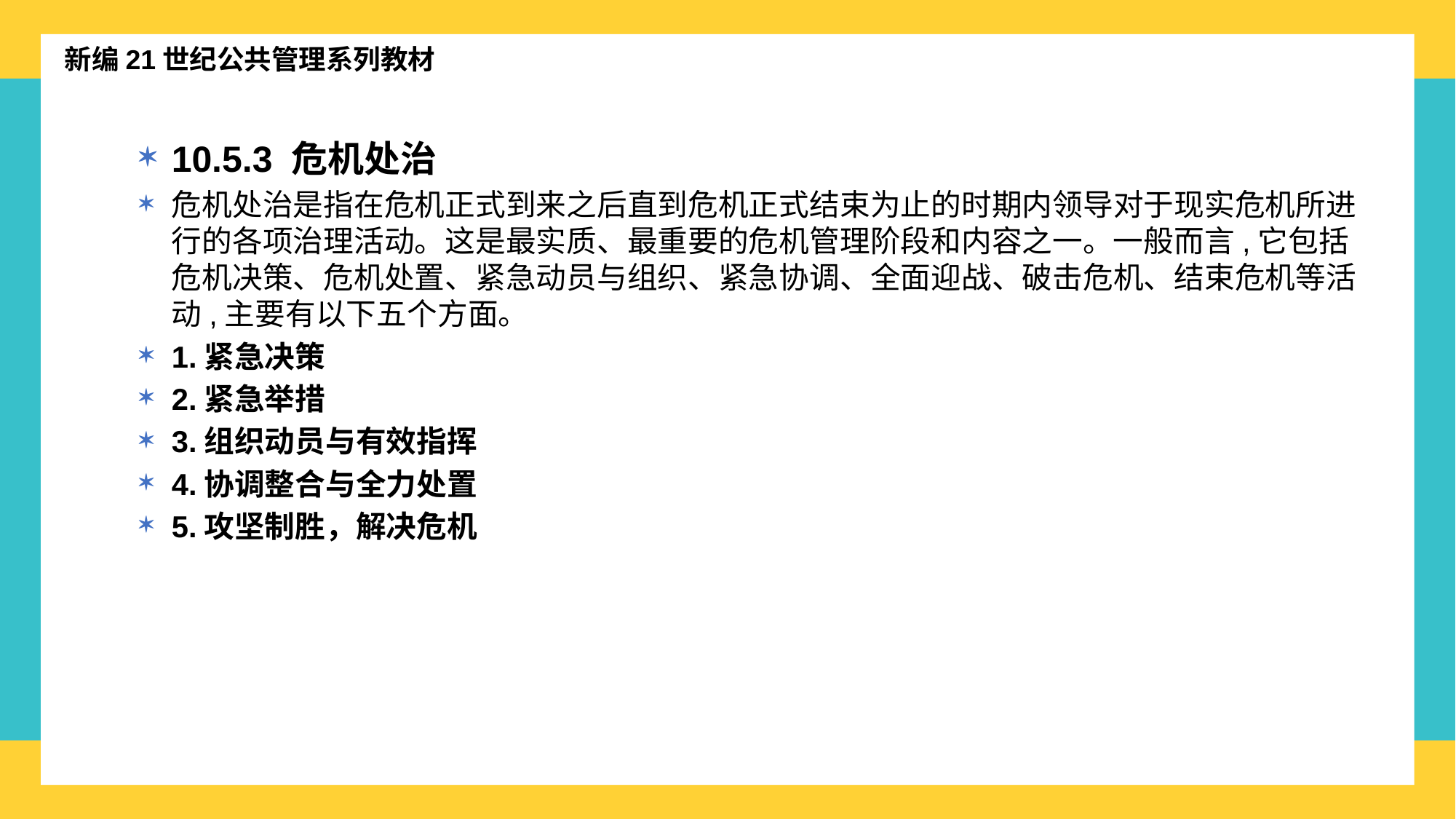

新编21世纪公共管理系列教材
10.5.3 危机处治
危机处治是指在危机正式到来之后直到危机正式结束为止的时期内领导对于现实危机所进行的各项治理活动。这是最实质、最重要的危机管理阶段和内容之一。一般而言,它包括危机决策、危机处置、紧急动员与组织、紧急协调、全面迎战、破击危机、结束危机等活动,主要有以下五个方面。
1.紧急决策
2.紧急举措
3.组织动员与有效指挥
4.协调整合与全力处置
5.攻坚制胜，解决危机